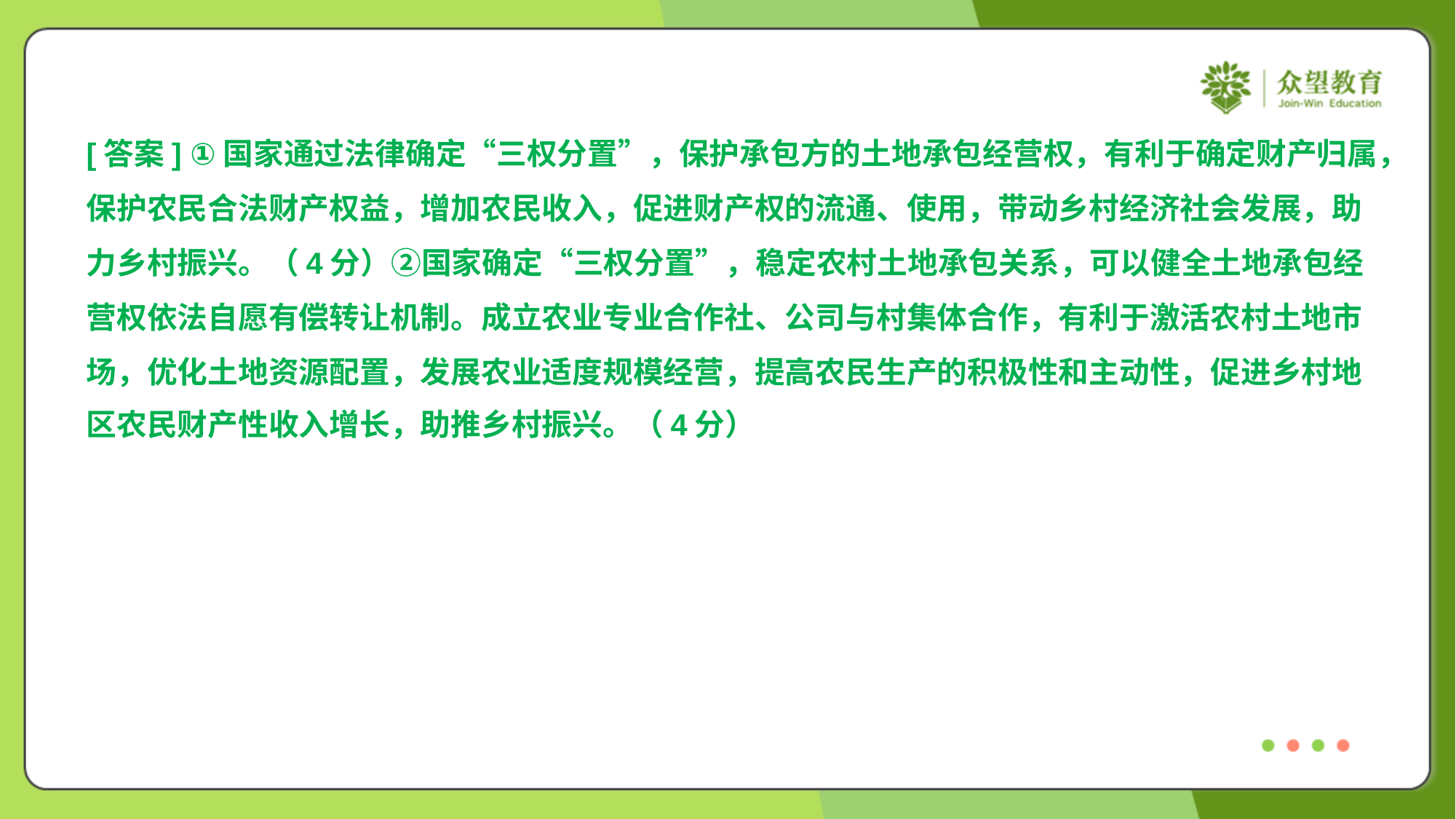

[答案] ①国家通过法律确定“三权分置”，保护承包方的土地承包经营权，有利于确定财产归属，
保护农民合法财产权益，增加农民收入，促进财产权的流通、使用，带动乡村经济社会发展，助
力乡村振兴。（4分）②国家确定“三权分置”，稳定农村土地承包关系，可以健全土地承包经
营权依法自愿有偿转让机制。成立农业专业合作社、公司与村集体合作，有利于激活农村土地市
场，优化土地资源配置，发展农业适度规模经营，提高农民生产的积极性和主动性，促进乡村地
区农民财产性收入增长，助推乡村振兴。（4分）